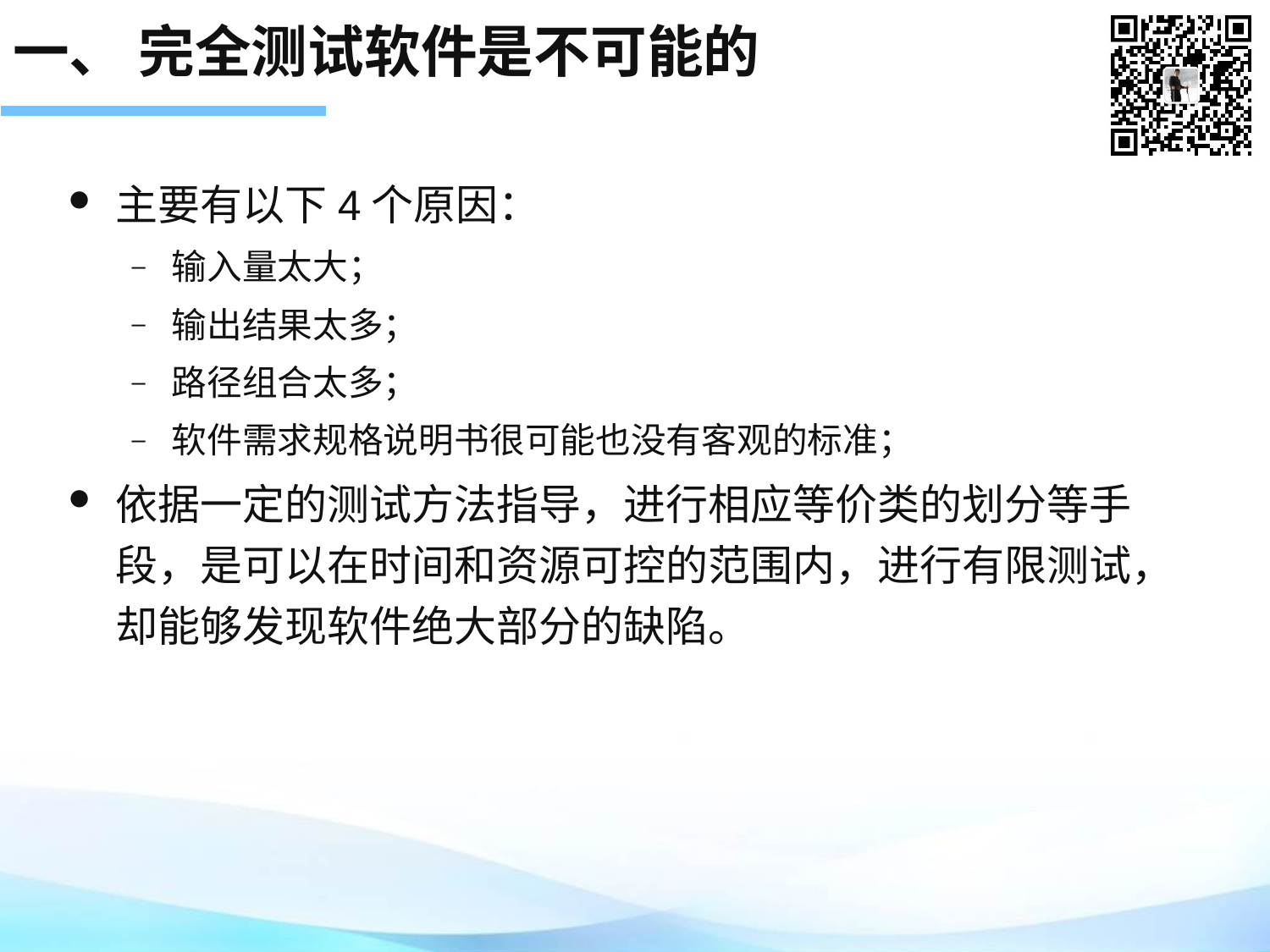

# 一、 完全测试软件是不可能的
主要有以下4个原因：
输入量太大；
输出结果太多；
路径组合太多；
软件需求规格说明书很可能也没有客观的标准；
依据一定的测试方法指导，进行相应等价类的划分等手段，是可以在时间和资源可控的范围内，进行有限测试，却能够发现软件绝大部分的缺陷。